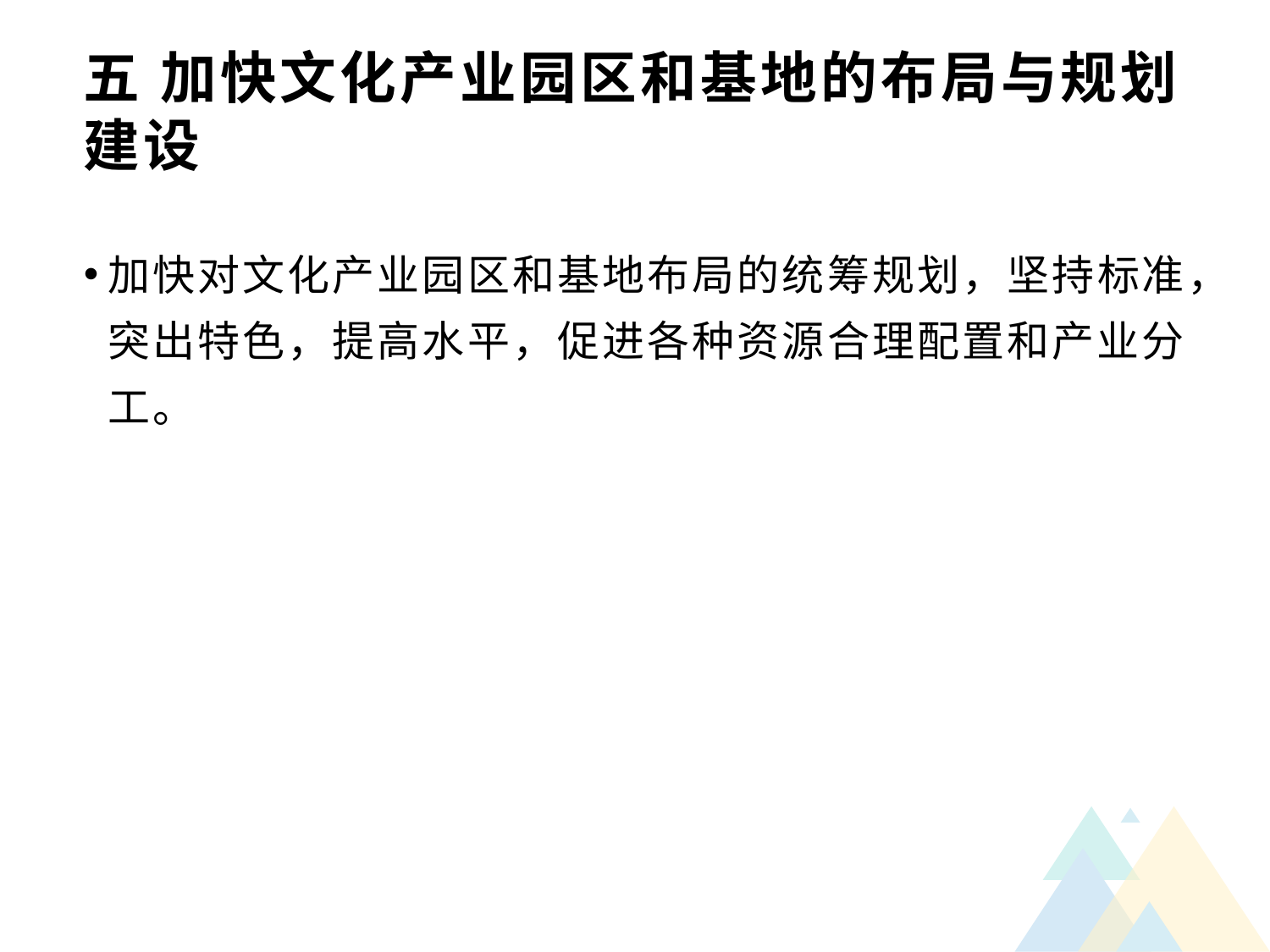

# 五 加快文化产业园区和基地的布局与规划建设
加快对文化产业园区和基地布局的统筹规划，坚持标准，突出特色，提高水平，促进各种资源合理配置和产业分工。